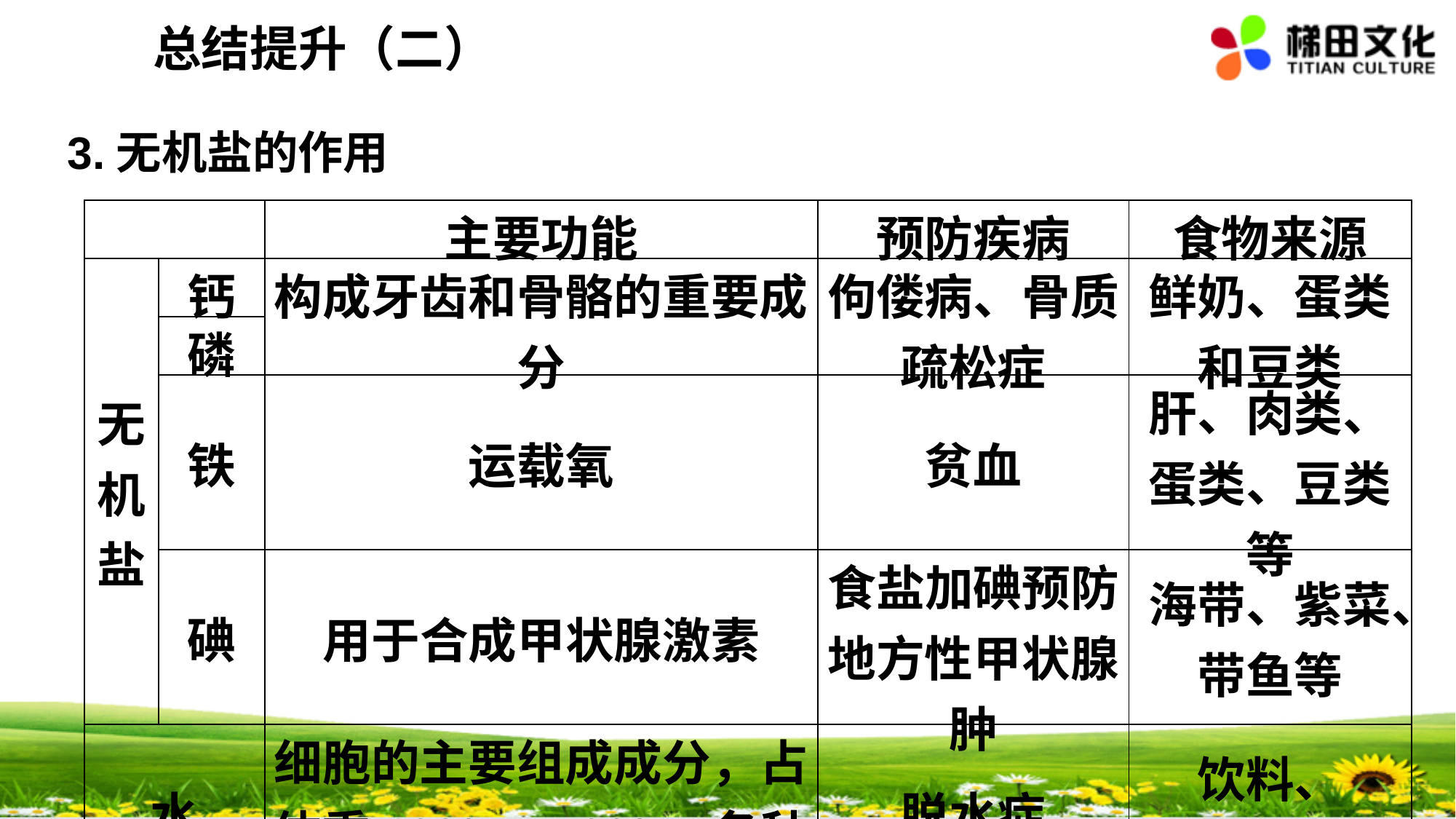

总结提升（二）
3.无机盐的作用
|  |  | 主要功能 | 预防疾病 | 食物来源 |
| --- | --- | --- | --- | --- |
| 无 机 盐 | 钙 | 构成牙齿和骨骼的重要成分 | 佝偻病、骨质疏松症 | 鲜奶、蛋类和豆类 |
|  | 磷 |  |  |  |
|  | 铁 | 运载氧 | 贫血 | 肝、肉类、蛋类、豆类等 |
|  | 碘 | 用于合成甲状腺激素 | 食盐加碘预防地方性甲状腺肿 | 海带、紫菜、带鱼等 |
| 水 |  | 细胞的主要组成成分，占体重60%～70%，各种生理活动需要水 | 脱水症 | 饮料、 食物 |